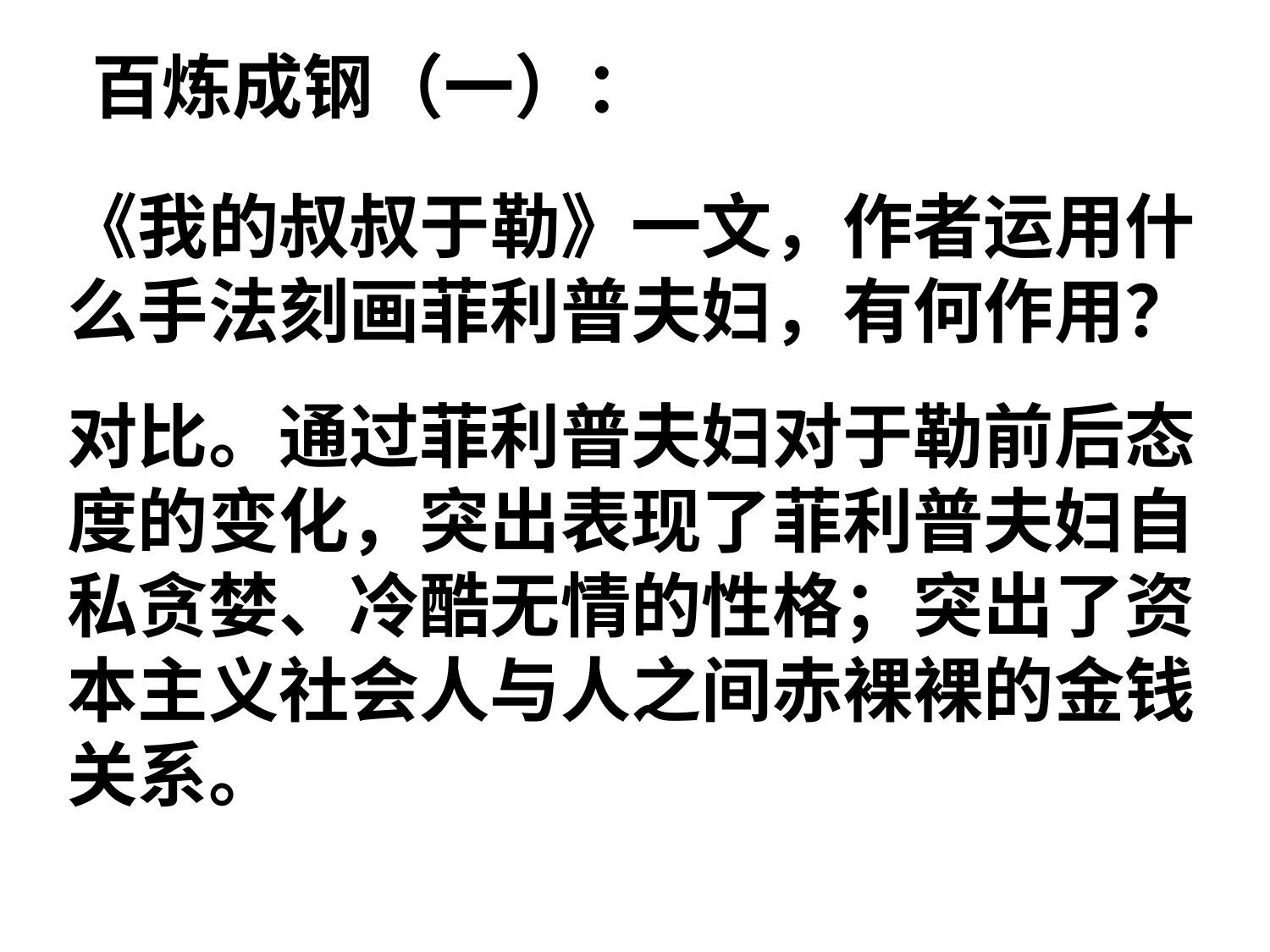

百炼成钢（一）：
《我的叔叔于勒》一文，作者运用什么手法刻画菲利普夫妇，有何作用？
对比。通过菲利普夫妇对于勒前后态度的变化，突出表现了菲利普夫妇自私贪婪、冷酷无情的性格；突出了资本主义社会人与人之间赤裸裸的金钱关系。